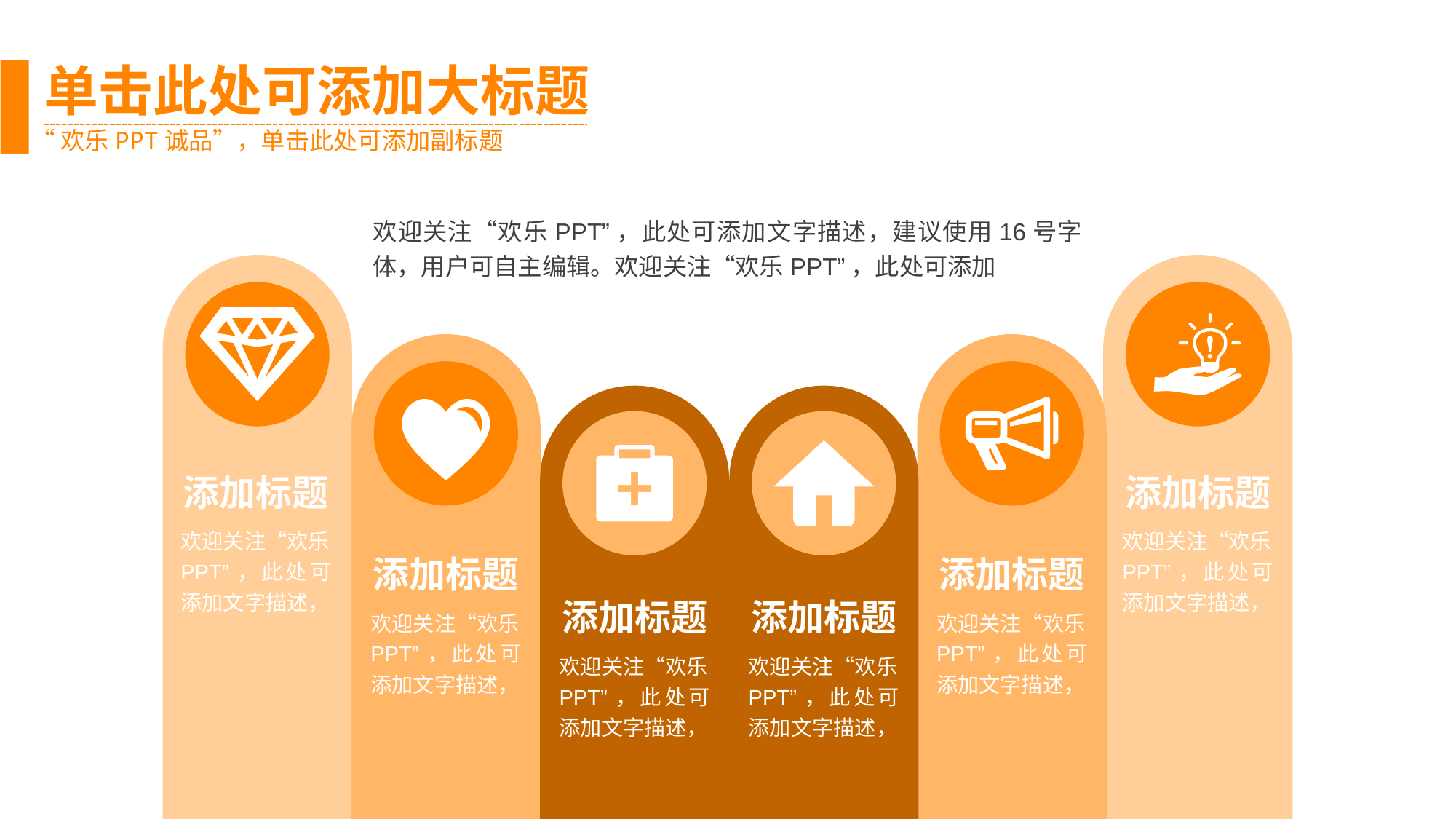

单击此处可添加大标题

“欢乐PPT诚品”，单击此处可添加副标题
欢迎关注“欢乐PPT”，此处可添加文字描述，建议使用16号字体，用户可自主编辑。欢迎关注“欢乐PPT”，此处可添加

添加标题
欢迎关注“欢乐PPT”，此处可添加文字描述，

添加标题
欢迎关注“欢乐PPT”，此处可添加文字描述，

添加标题
欢迎关注“欢乐PPT”，此处可添加文字描述，

添加标题
欢迎关注“欢乐PPT”，此处可添加文字描述，

添加标题
欢迎关注“欢乐PPT”，此处可添加文字描述，

添加标题
欢迎关注“欢乐PPT”，此处可添加文字描述，